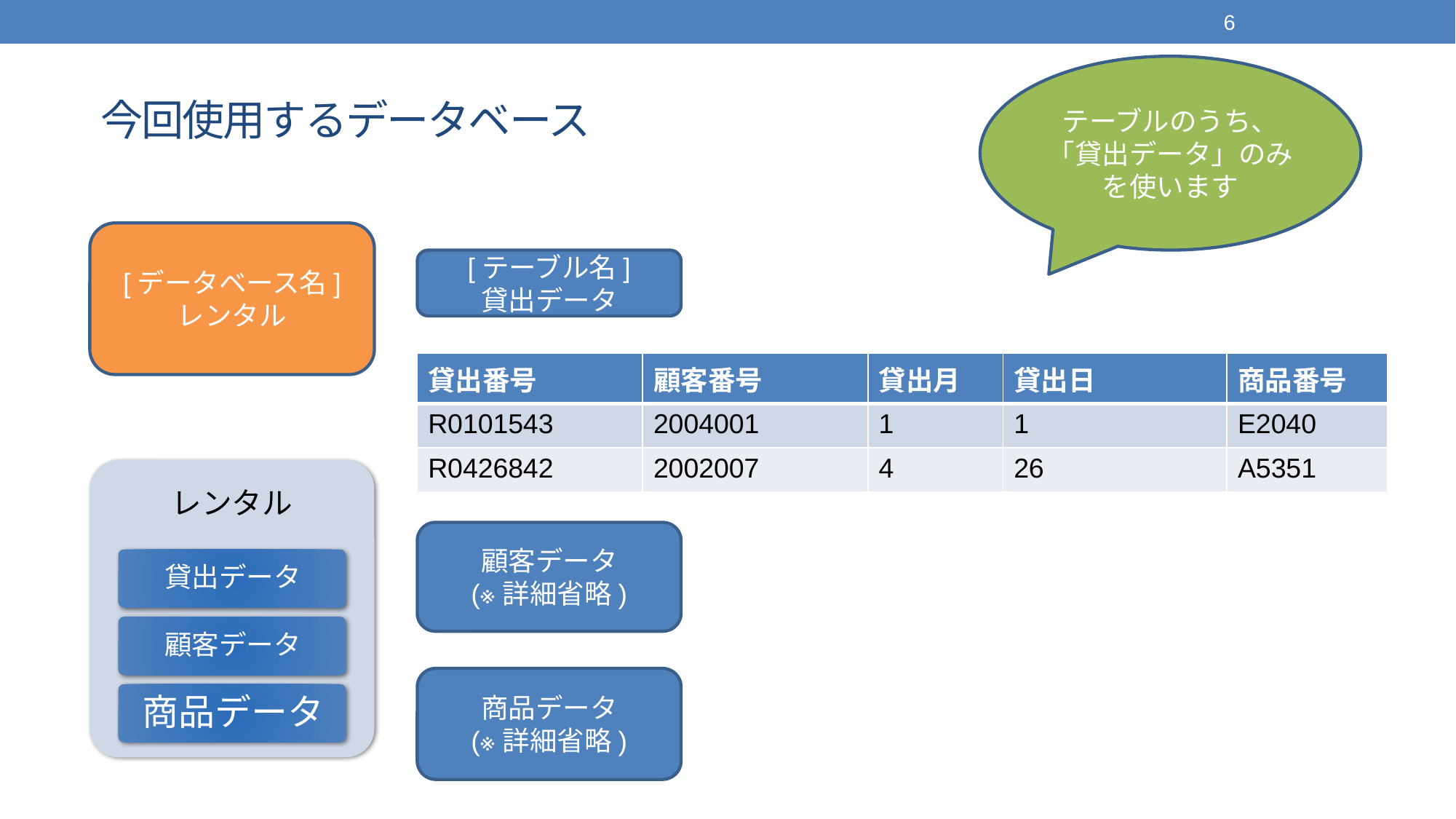

6
# 今回使用するデータベース
テーブルのうち、
「貸出データ」のみ
を使います
[データベース名]
レンタル
[テーブル名]
貸出データ
| 貸出番号 | 顧客番号 | 貸出月 | 貸出日 | 商品番号 |
| --- | --- | --- | --- | --- |
| R0101543 | 2004001 | 1 | 1 | E2040 |
| R0426842 | 2002007 | 4 | 26 | A5351 |
レンタル
貸出データ
顧客データ
商品データ
顧客データ
(※詳細省略)
商品データ
(※詳細省略)